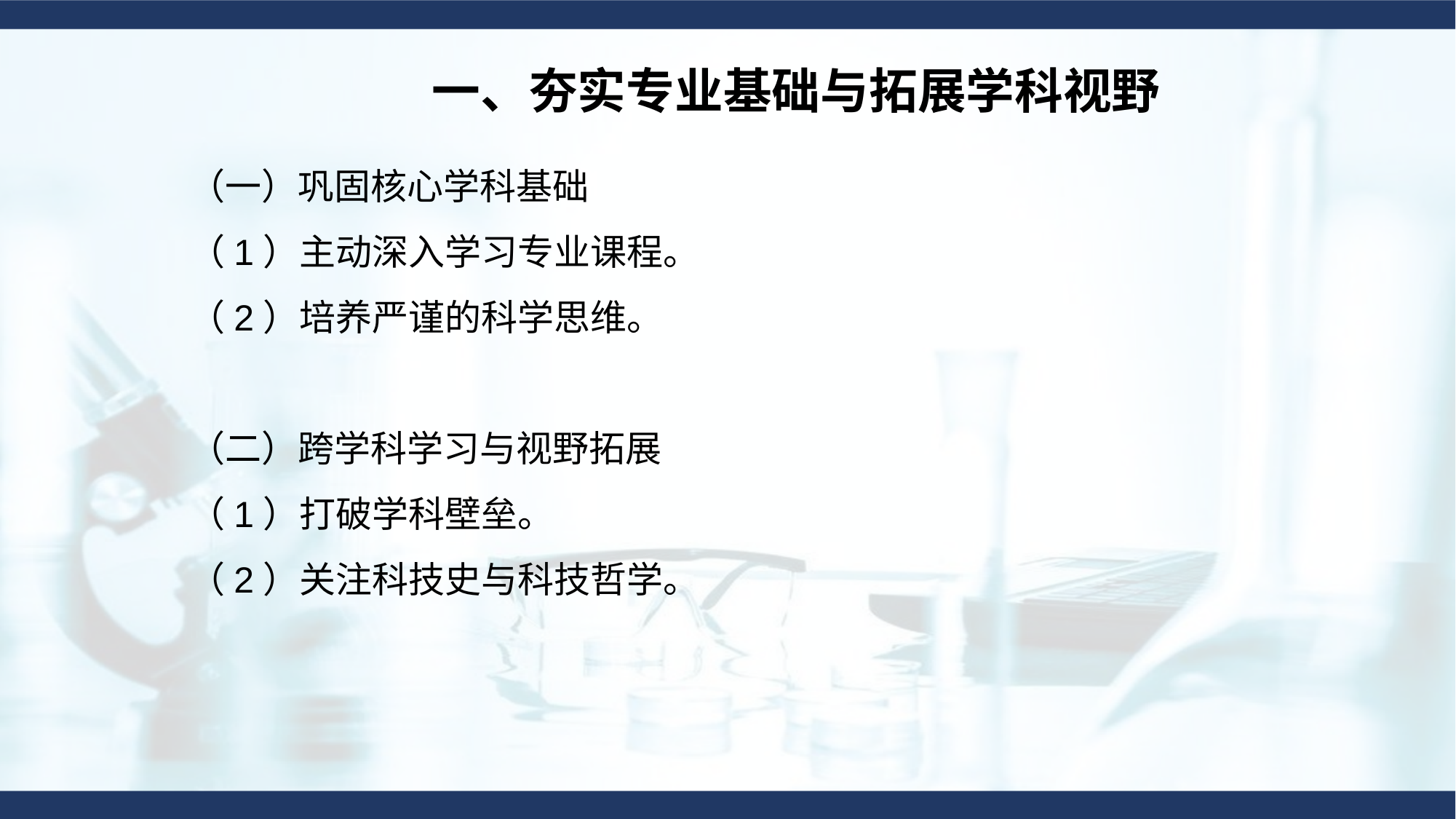

一、夯实专业基础与拓展学科视野
（一）巩固核心学科基础
（1）主动深入学习专业课程。
（2）培养严谨的科学思维。

（二）跨学科学习与视野拓展
（1）打破学科壁垒。
（2）关注科技史与科技哲学。